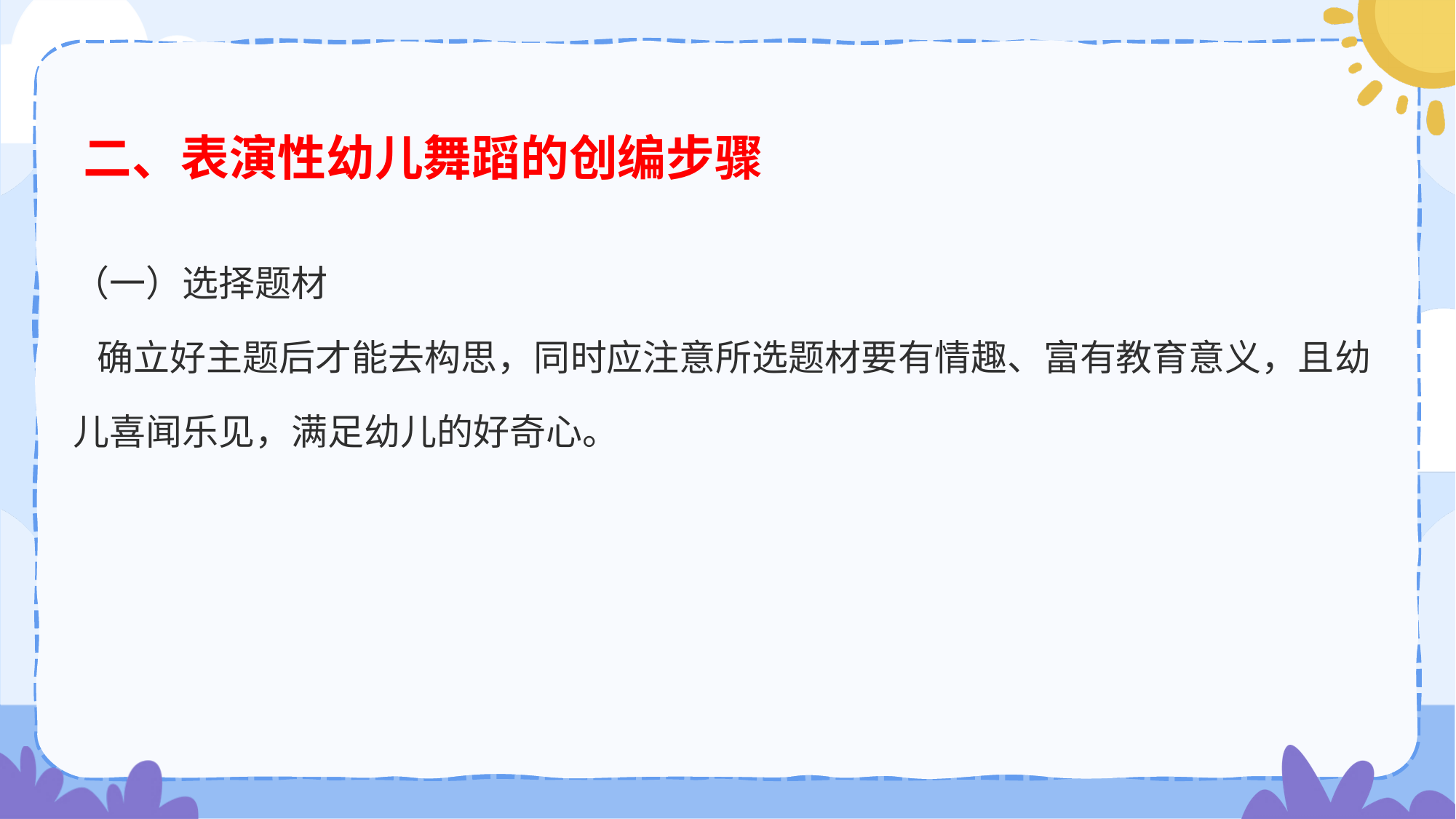

二、表演性幼儿舞蹈的创编步骤
（一）选择题材
   确立好主题后才能去构思，同时应注意所选题材要有情趣、富有教育意义，且幼儿喜闻乐见，满足幼儿的好奇心。